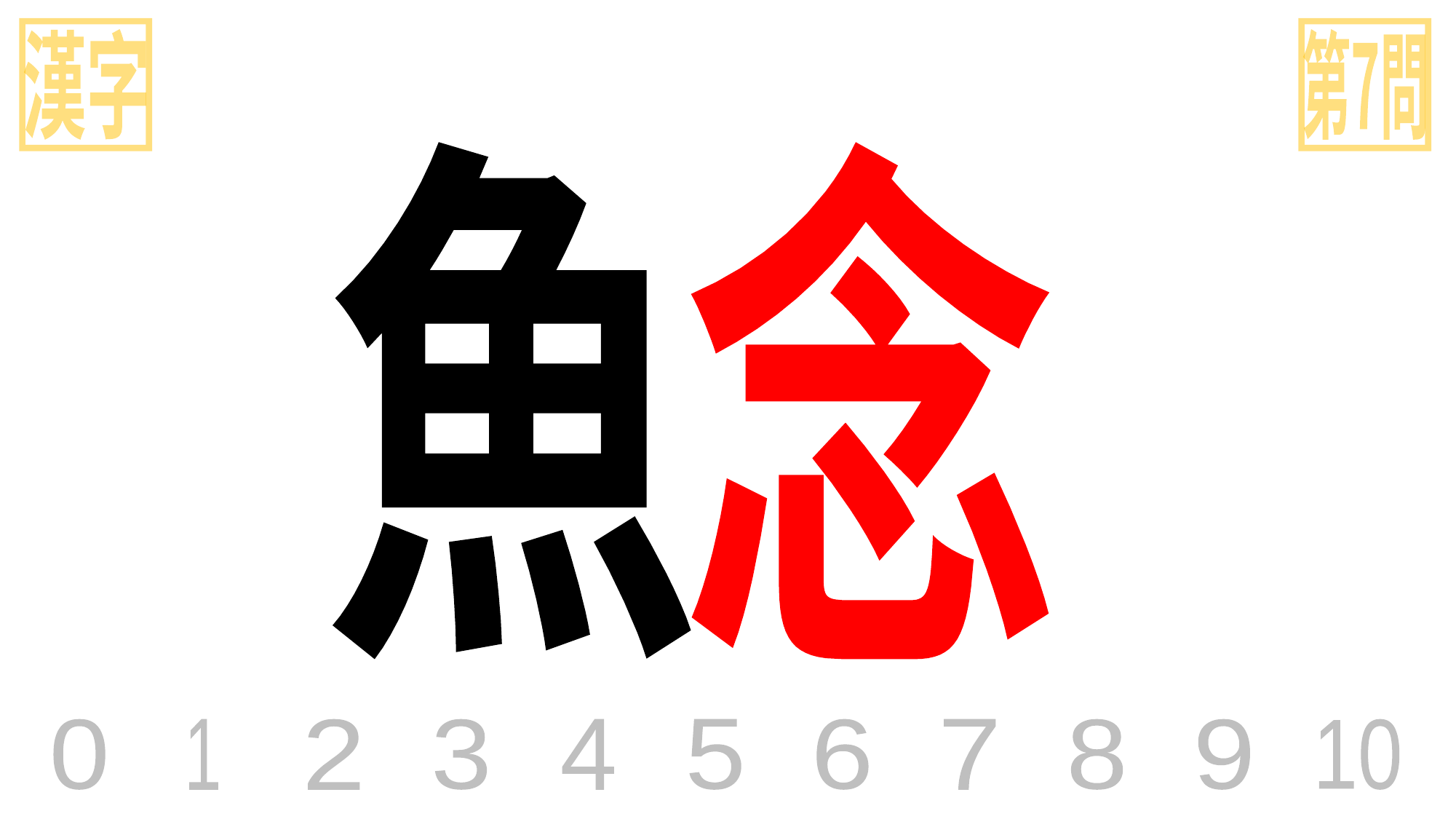

漢字

第7問
魚
念
0
1
2
3
4
5
6
7
8
9
10